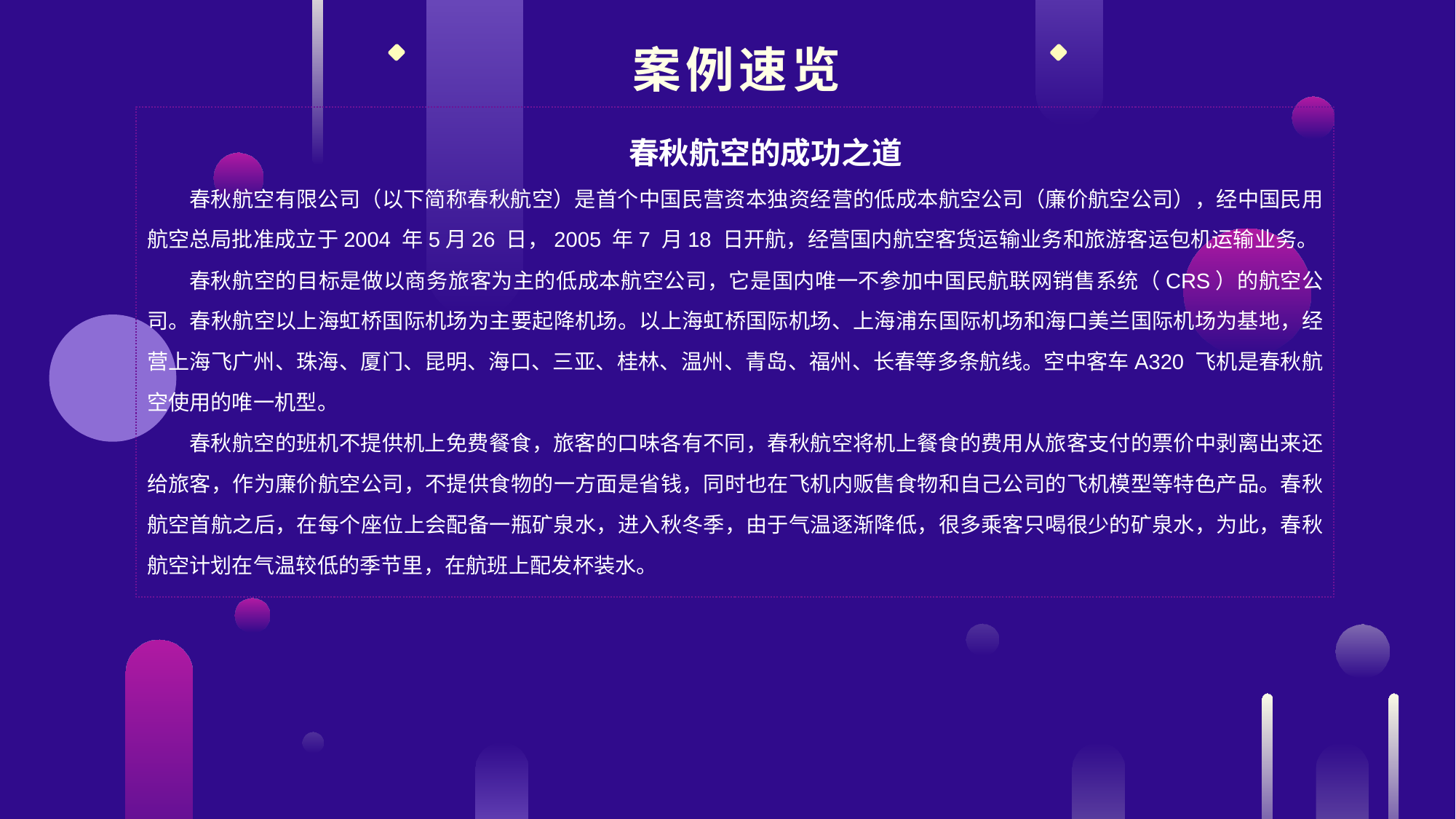

案例速览

春秋航空的成功之道
春秋航空有限公司（以下简称春秋航空）是首个中国民营资本独资经营的低成本航空公司（廉价航空公司），经中国民用航空总局批准成立于2004 年5月26 日，2005 年7 月18 日开航，经营国内航空客货运输业务和旅游客运包机运输业务。
春秋航空的目标是做以商务旅客为主的低成本航空公司，它是国内唯一不参加中国民航联网销售系统（CRS）的航空公司。春秋航空以上海虹桥国际机场为主要起降机场。以上海虹桥国际机场、上海浦东国际机场和海口美兰国际机场为基地，经营上海飞广州、珠海、厦门、昆明、海口、三亚、桂林、温州、青岛、福州、长春等多条航线。空中客车A320 飞机是春秋航空使用的唯一机型。
春秋航空的班机不提供机上免费餐食，旅客的口味各有不同，春秋航空将机上餐食的费用从旅客支付的票价中剥离出来还给旅客，作为廉价航空公司，不提供食物的一方面是省钱，同时也在飞机内贩售食物和自己公司的飞机模型等特色产品。春秋航空首航之后，在每个座位上会配备一瓶矿泉水，进入秋冬季，由于气温逐渐降低，很多乘客只喝很少的矿泉水，为此，春秋航空计划在气温较低的季节里，在航班上配发杯装水。